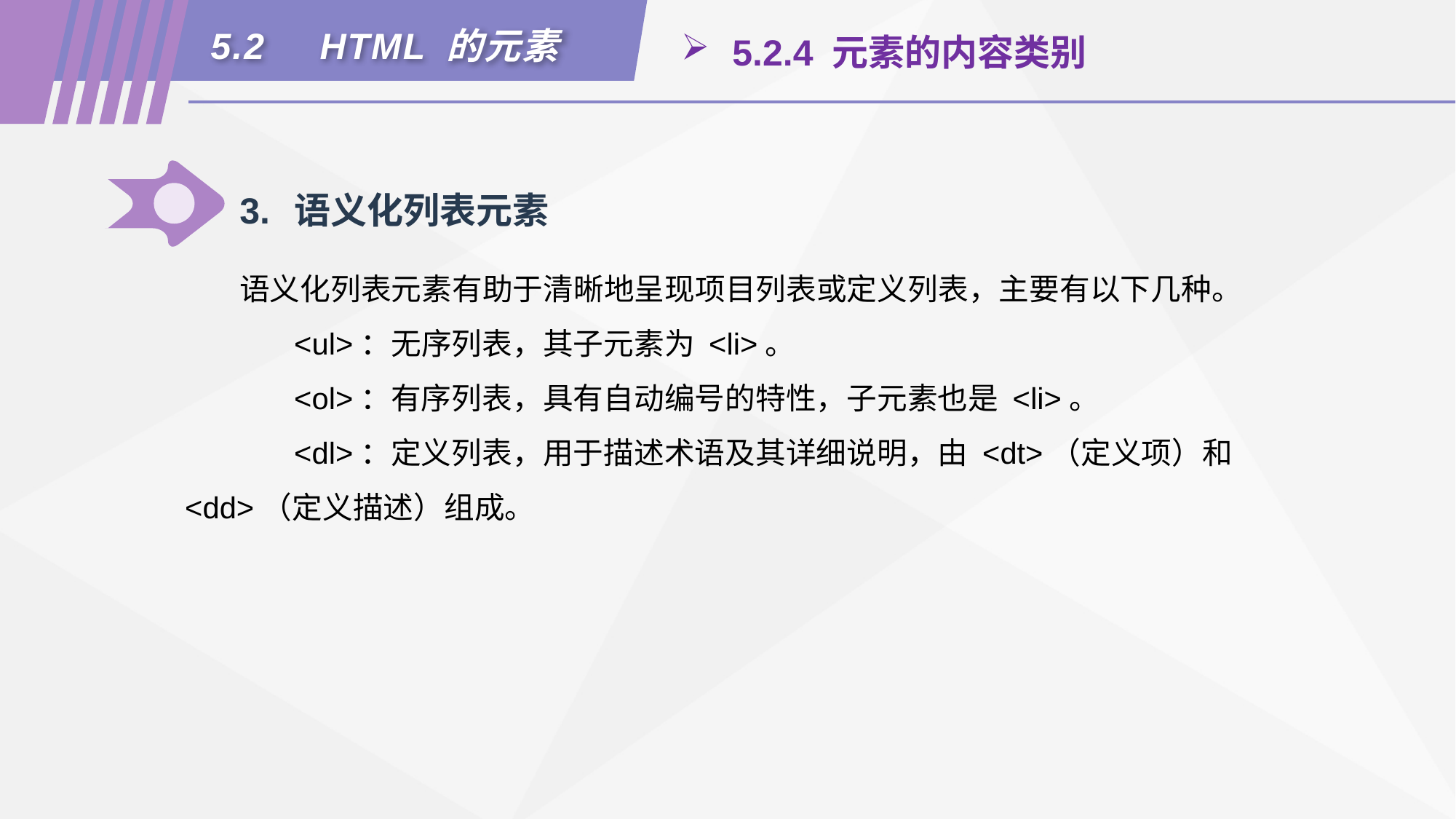

5.2	HTML 的元素
 5.2.4 元素的内容类别

3.	语义化列表元素
语义化列表元素有助于清晰地呈现项目列表或定义列表，主要有以下几种。
	<ul>：无序列表，其子元素为 <li>。
	<ol>：有序列表，具有自动编号的特性，子元素也是 <li>。
	<dl>：定义列表，用于描述术语及其详细说明，由 <dt>（定义项）和 <dd>（定义描述）组成。